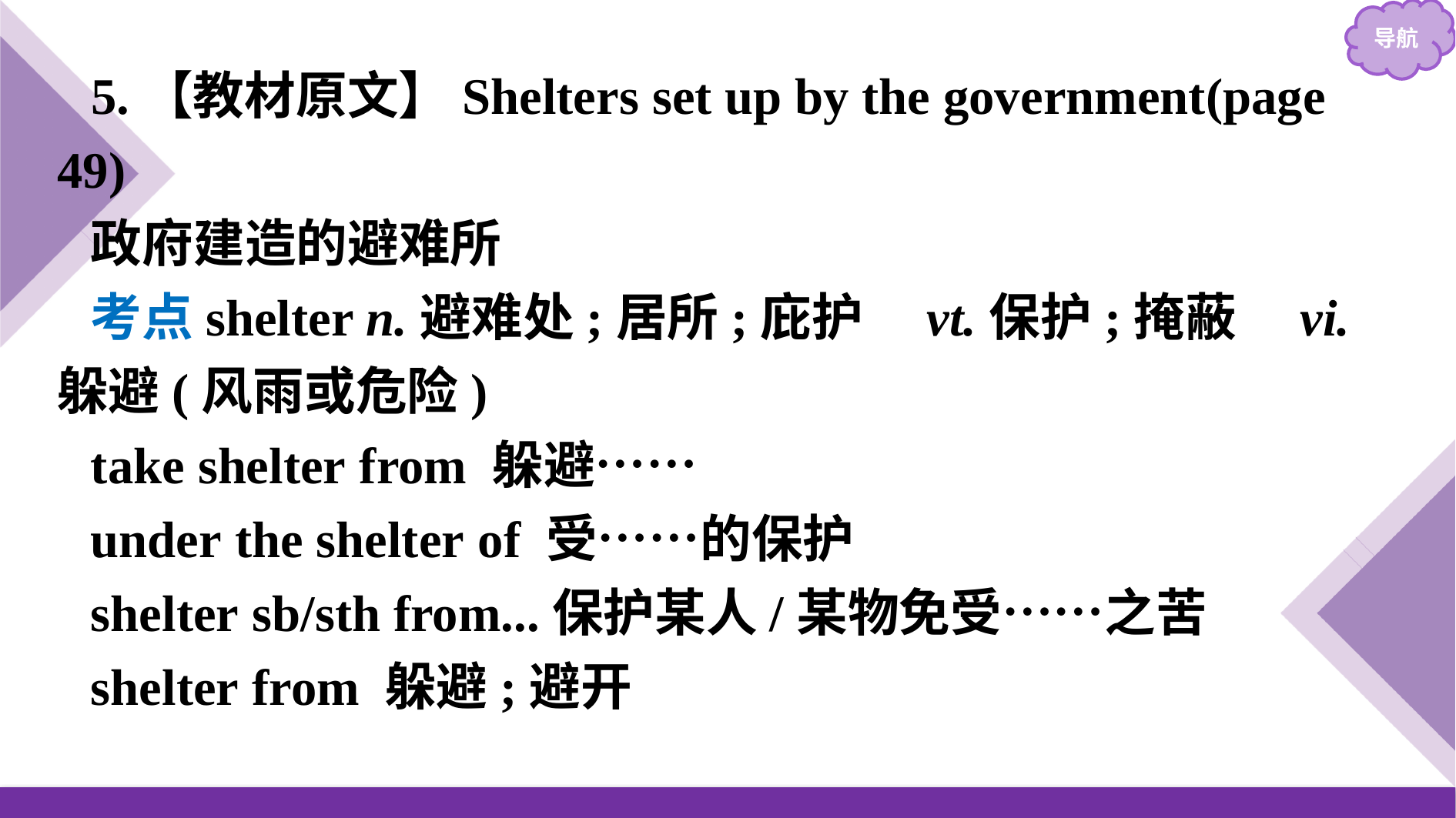

5.【教材原文】Shelters set up by the government(page 49)
政府建造的避难所
考点shelter n.避难处;居所;庇护　vt.保护;掩蔽　vi.躲避(风雨或危险)
take shelter from 躲避……
under the shelter of 受……的保护
shelter sb/sth from...保护某人/某物免受……之苦
shelter from 躲避;避开